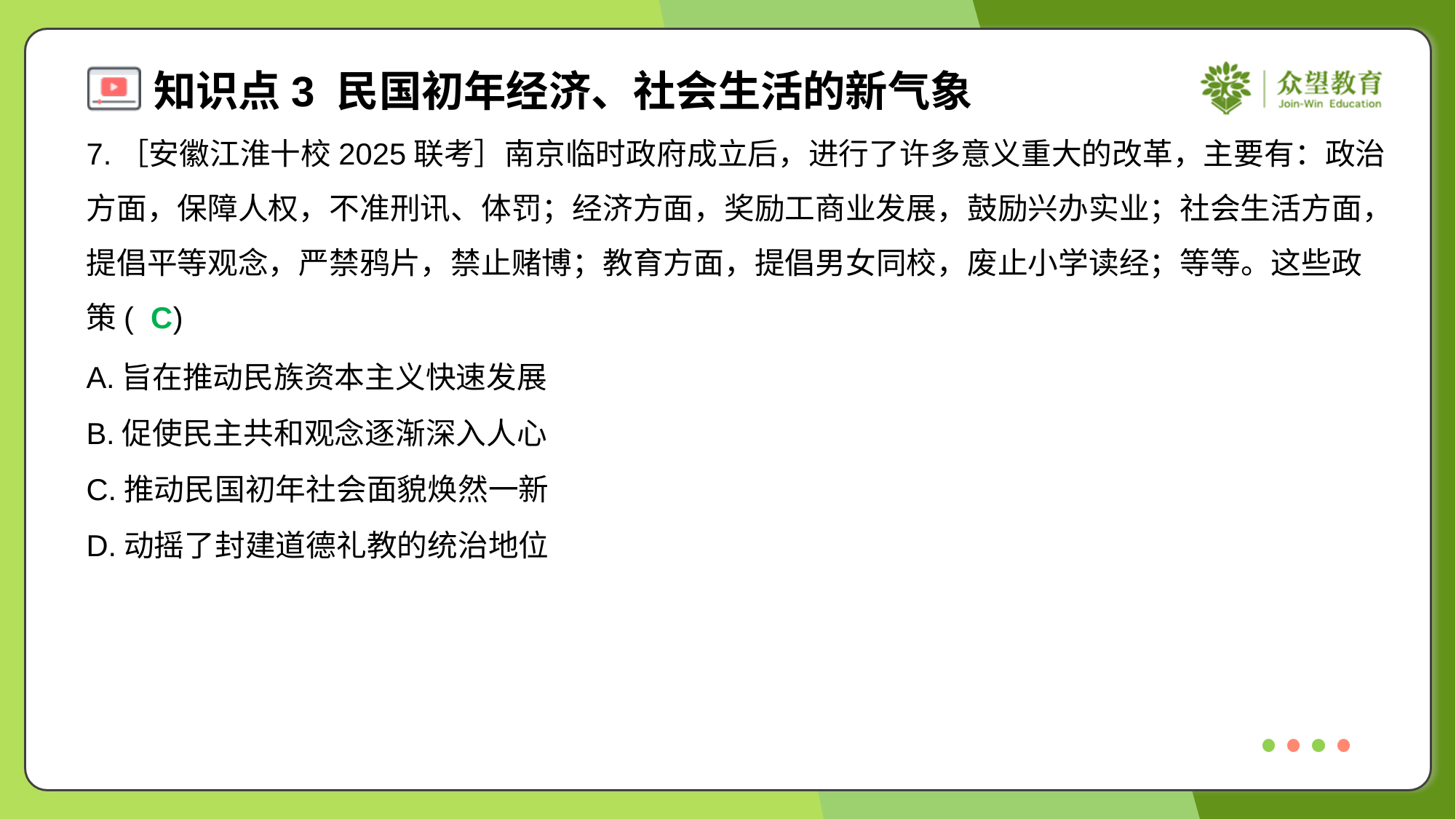

7.［安徽江淮十校2025联考］南京临时政府成立后，进行了许多意义重大的改革，主要有：政治
方面，保障人权，不准刑讯、体罚；经济方面，奖励工商业发展，鼓励兴办实业；社会生活方面，
提倡平等观念，严禁鸦片，禁止赌博；教育方面，提倡男女同校，废止小学读经；等等。这些政
策(     )
C
A.旨在推动民族资本主义快速发展
B.促使民主共和观念逐渐深入人心
C.推动民国初年社会面貌焕然一新
D.动摇了封建道德礼教的统治地位